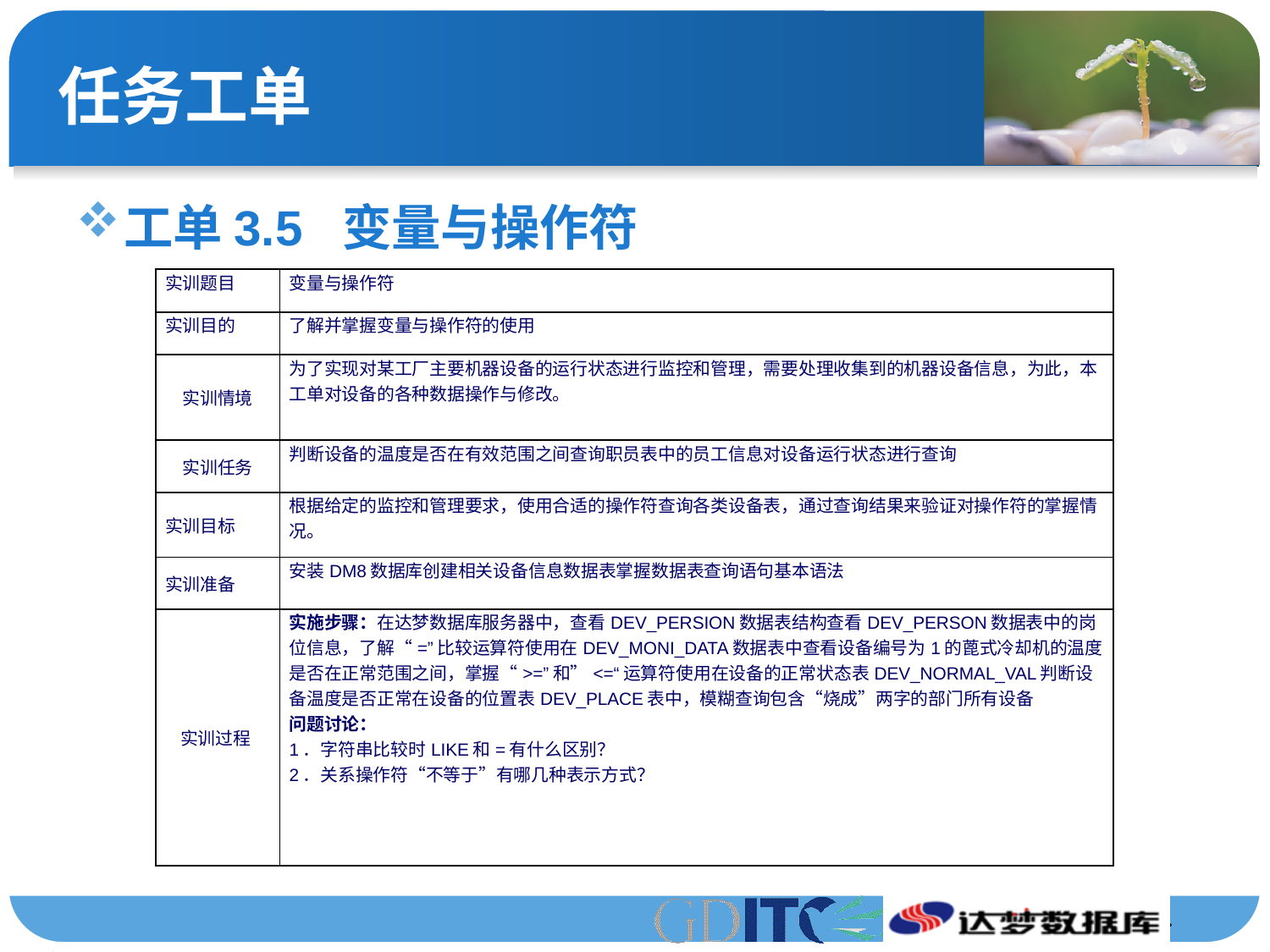

# 任务工单
工单3.5  变量与操作符

| 实训题目 | 变量与操作符 |
| --- | --- |
| 实训目的 | 了解并掌握变量与操作符的使用 |
| 实训情境 | 为了实现对某工厂主要机器设备的运行状态进行监控和管理，需要处理收集到的机器设备信息，为此，本工单对设备的各种数据操作与修改。 |
| 实训任务 | 判断设备的温度是否在有效范围之间查询职员表中的员工信息对设备运行状态进行查询 |
| 实训目标 | 根据给定的监控和管理要求，使用合适的操作符查询各类设备表，通过查询结果来验证对操作符的掌握情况。 |
| 实训准备 | 安装DM8数据库创建相关设备信息数据表掌握数据表查询语句基本语法 |
| 实训过程 | 实施步骤：在达梦数据库服务器中，查看DEV\_PERSION数据表结构查看DEV\_PERSON数据表中的岗位信息，了解“=”比较运算符使用在DEV\_MONI\_DATA数据表中查看设备编号为1的蓖式冷却机的温度是否在正常范围之间，掌握“>=”和”<=“运算符使用在设备的正常状态表DEV\_NORMAL\_VAL判断设备温度是否正常在设备的位置表DEV\_PLACE表中，模糊查询包含“烧成”两字的部门所有设备 问题讨论： 1．字符串比较时LIKE和=有什么区别？ 2．关系操作符“不等于”有哪几种表示方式？ |